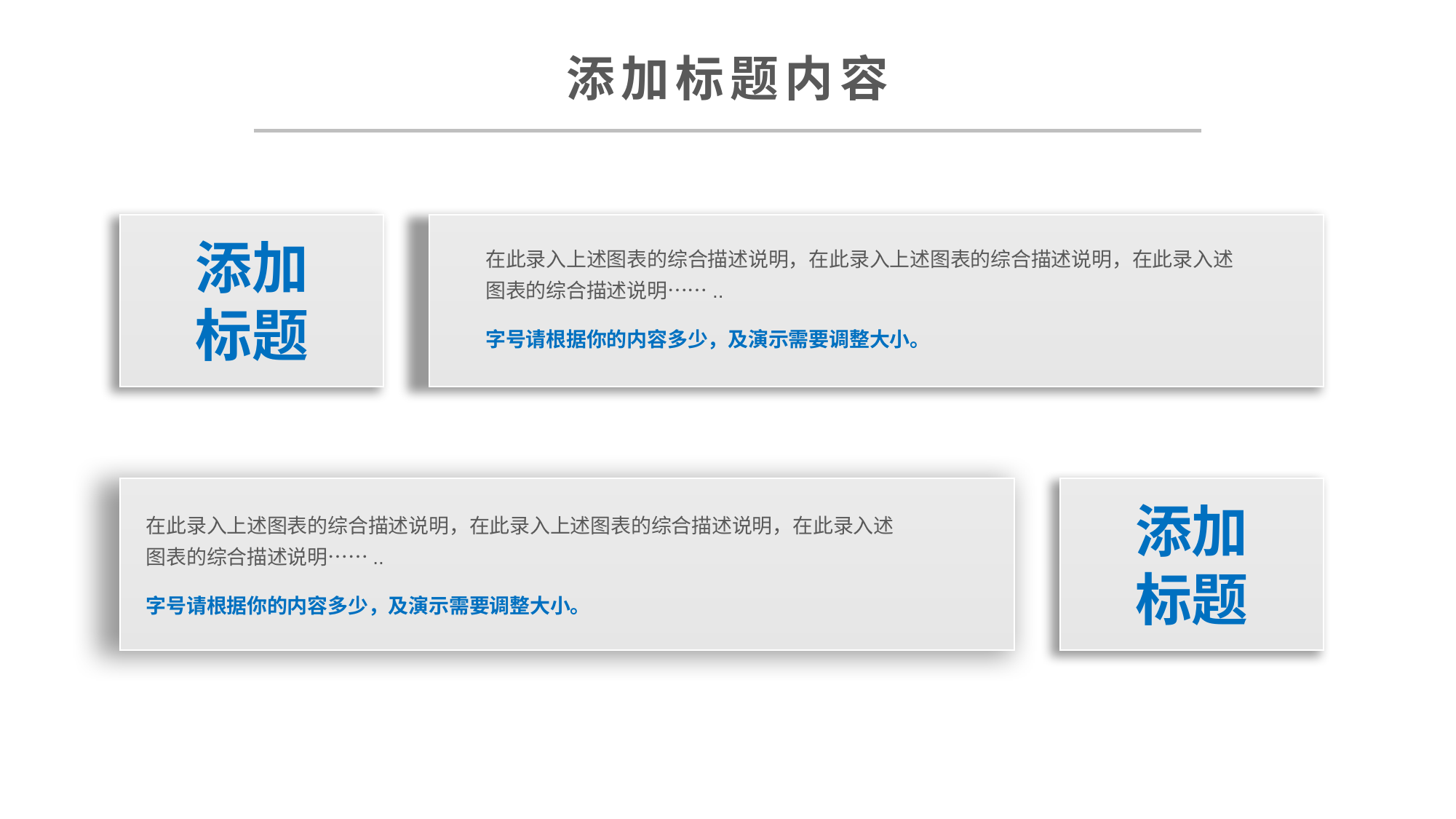

添加标题
在此录入上述图表的综合描述说明，在此录入上述图表的综合描述说明，在此录入述
图表的综合描述说明……..

字号请根据你的内容多少，及演示需要调整大小。

添加标题
在此录入上述图表的综合描述说明，在此录入上述图表的综合描述说明，在此录入述
图表的综合描述说明……..

字号请根据你的内容多少，及演示需要调整大小。